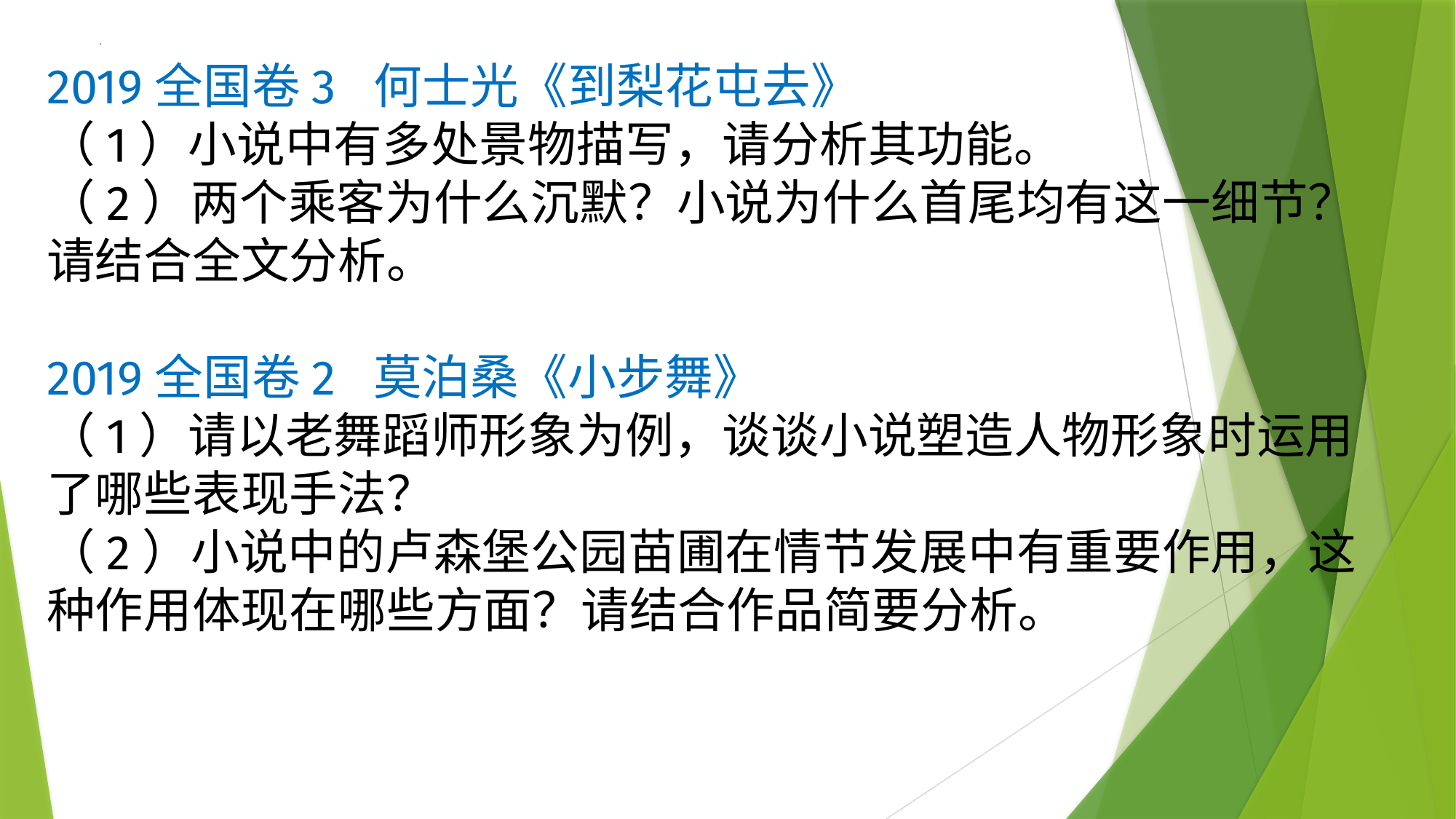

2019全国卷3  何士光《到梨花屯去》
（1）小说中有多处景物描写，请分析其功能。
（2）两个乘客为什么沉默？小说为什么首尾均有这一细节？请结合全文分析。

2019全国卷2  莫泊桑《小步舞》
（1）请以老舞蹈师形象为例，谈谈小说塑造人物形象时运用了哪些表现手法？
（2）小说中的卢森堡公园苗圃在情节发展中有重要作用，这种作用体现在哪些方面？请结合作品简要分析。